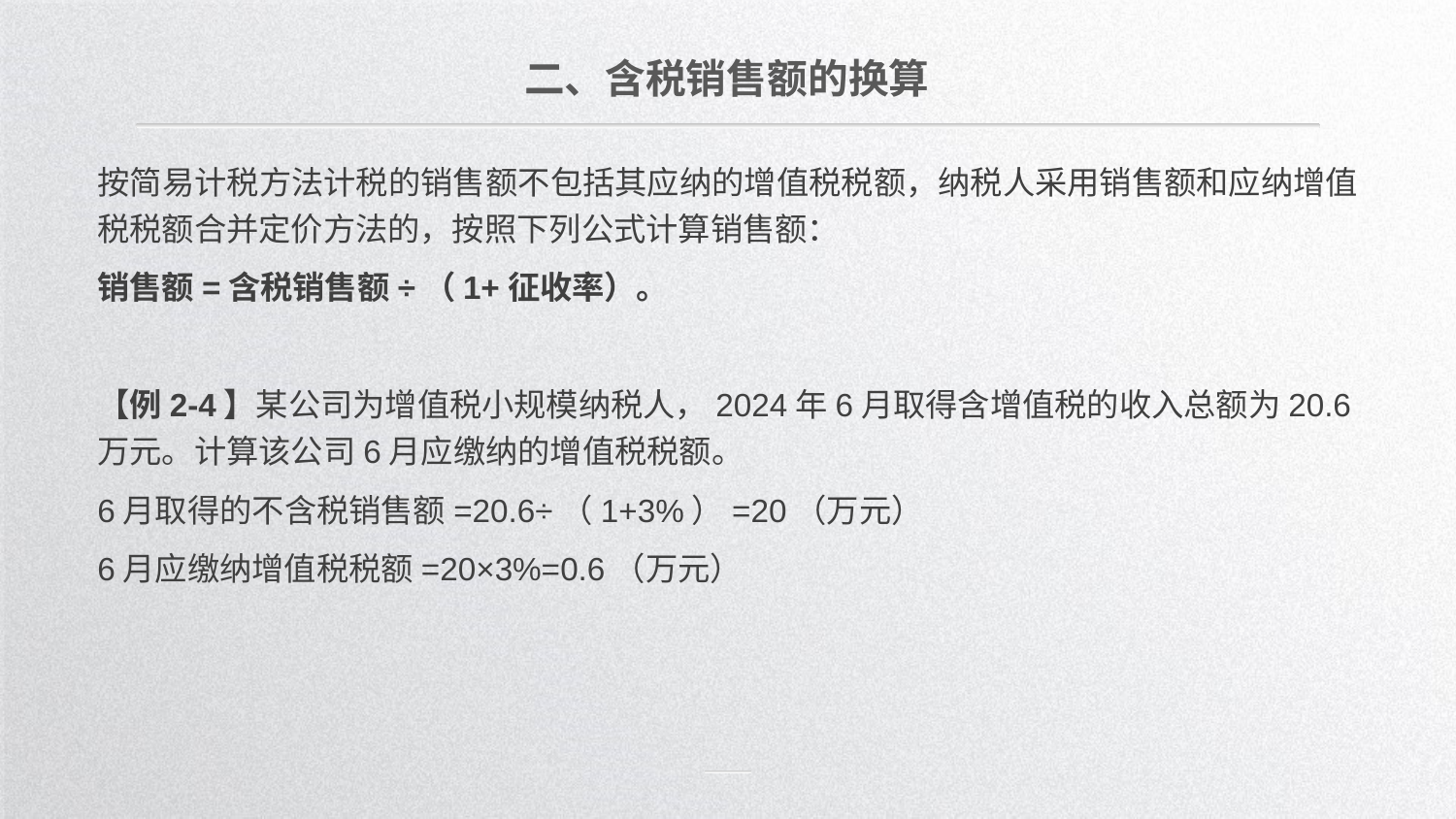

二、含税销售额的换算
按简易计税方法计税的销售额不包括其应纳的增值税税额，纳税人采用销售额和应纳增值税税额合并定价方法的，按照下列公式计算销售额：
销售额=含税销售额÷（1+征收率）。

【例2-4】某公司为增值税小规模纳税人，2024年6月取得含增值税的收入总额为20.6万元。计算该公司6月应缴纳的增值税税额。
6月取得的不含税销售额=20.6÷（1+3%）=20（万元）
6月应缴纳增值税税额=20×3%=0.6（万元）